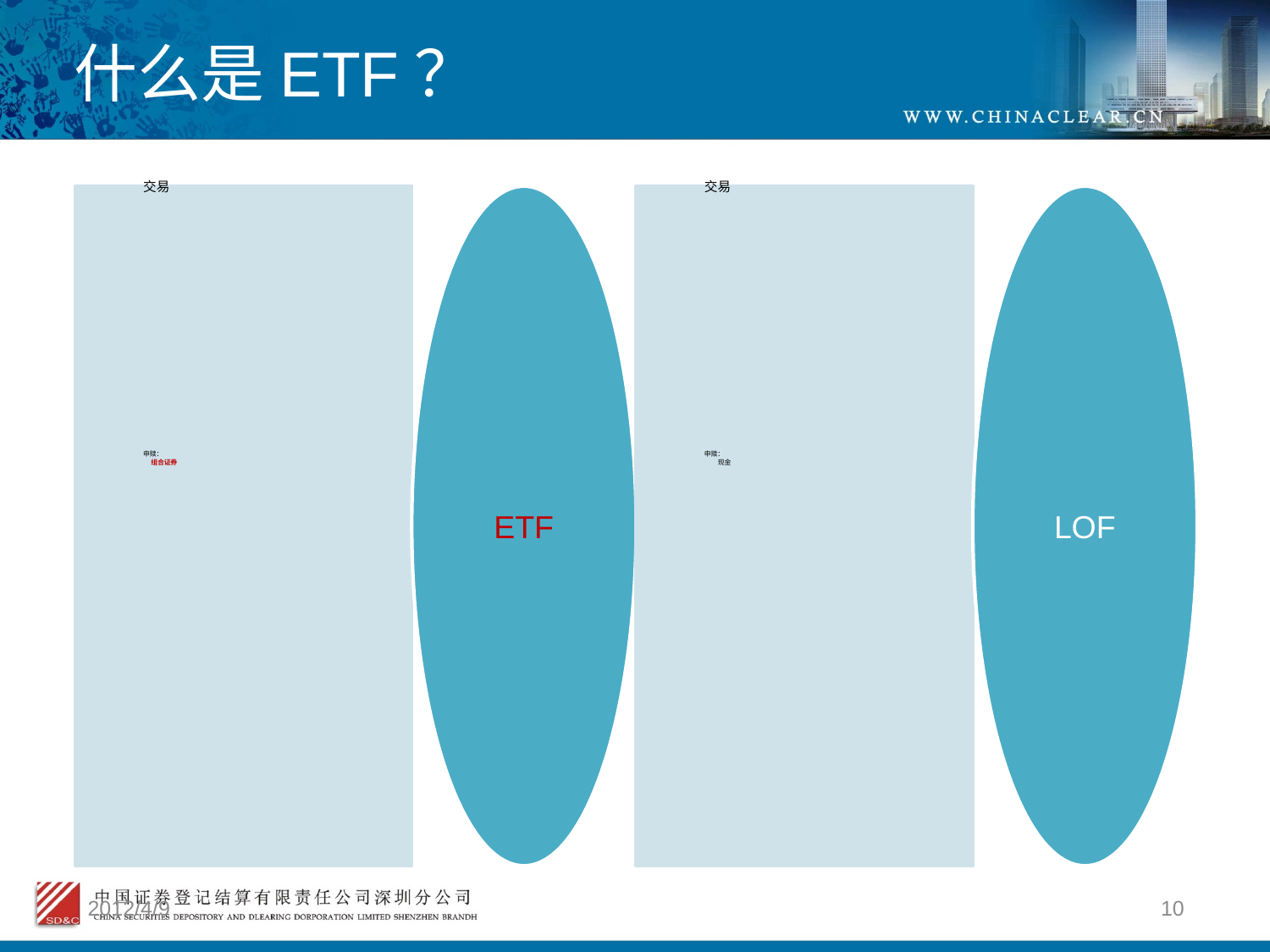

# 什么是ETF？
ETF
交易
申赎：
     组合证券
LOF
交易
申赎：
         现金
2012/4/9
10